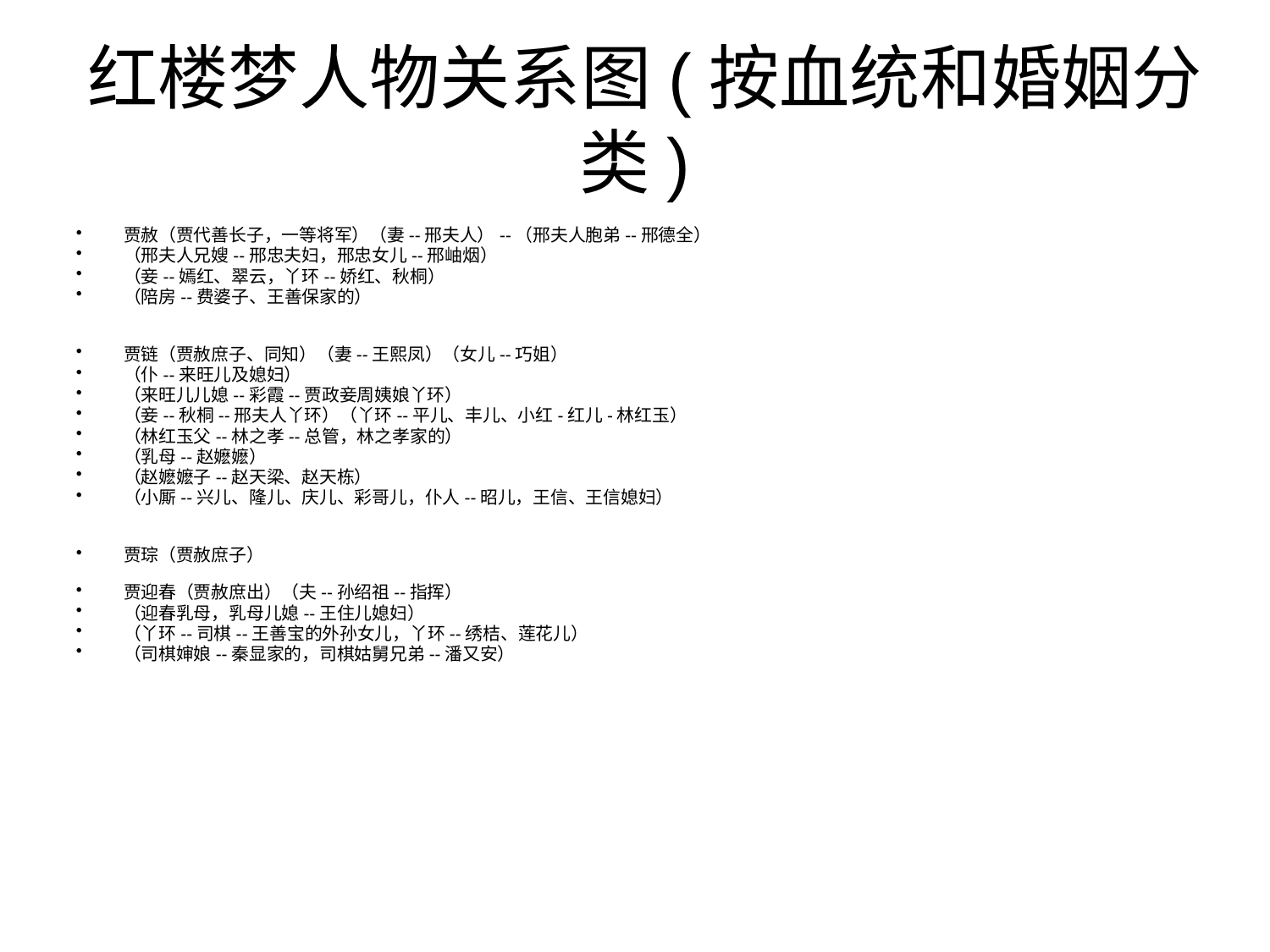

# 红楼梦人物关系图(按血统和婚姻分类)
贾赦（贾代善长子，一等将军）（妻--邢夫人）--（邢夫人胞弟--邢德全）
（邢夫人兄嫂--邢忠夫妇，邢忠女儿--邢岫烟）
（妾--嫣红、翠云，丫环--娇红、秋桐）
（陪房--费婆子、王善保家的）

贾链（贾赦庶子、同知）（妻--王熙凤）（女儿--巧姐）
（仆--来旺儿及媳妇）
（来旺儿儿媳--彩霞--贾政妾周姨娘丫环）
（妾--秋桐--邢夫人丫环）（丫环--平儿、丰儿、小红-红儿-林红玉）
（林红玉父--林之孝--总管，林之孝家的）
（乳母--赵嬷嬷）
（赵嬷嬷子--赵天梁、赵天栋）
（小厮--兴儿、隆儿、庆儿、彩哥儿，仆人--昭儿，王信、王信媳妇）

贾琮（贾赦庶子）
贾迎春（贾赦庶出）（夫--孙绍祖--指挥）
（迎春乳母，乳母儿媳--王住儿媳妇）
（丫环--司棋--王善宝的外孙女儿，丫环--绣桔、莲花儿）
（司棋婶娘--秦显家的，司棋姑舅兄弟--潘又安）